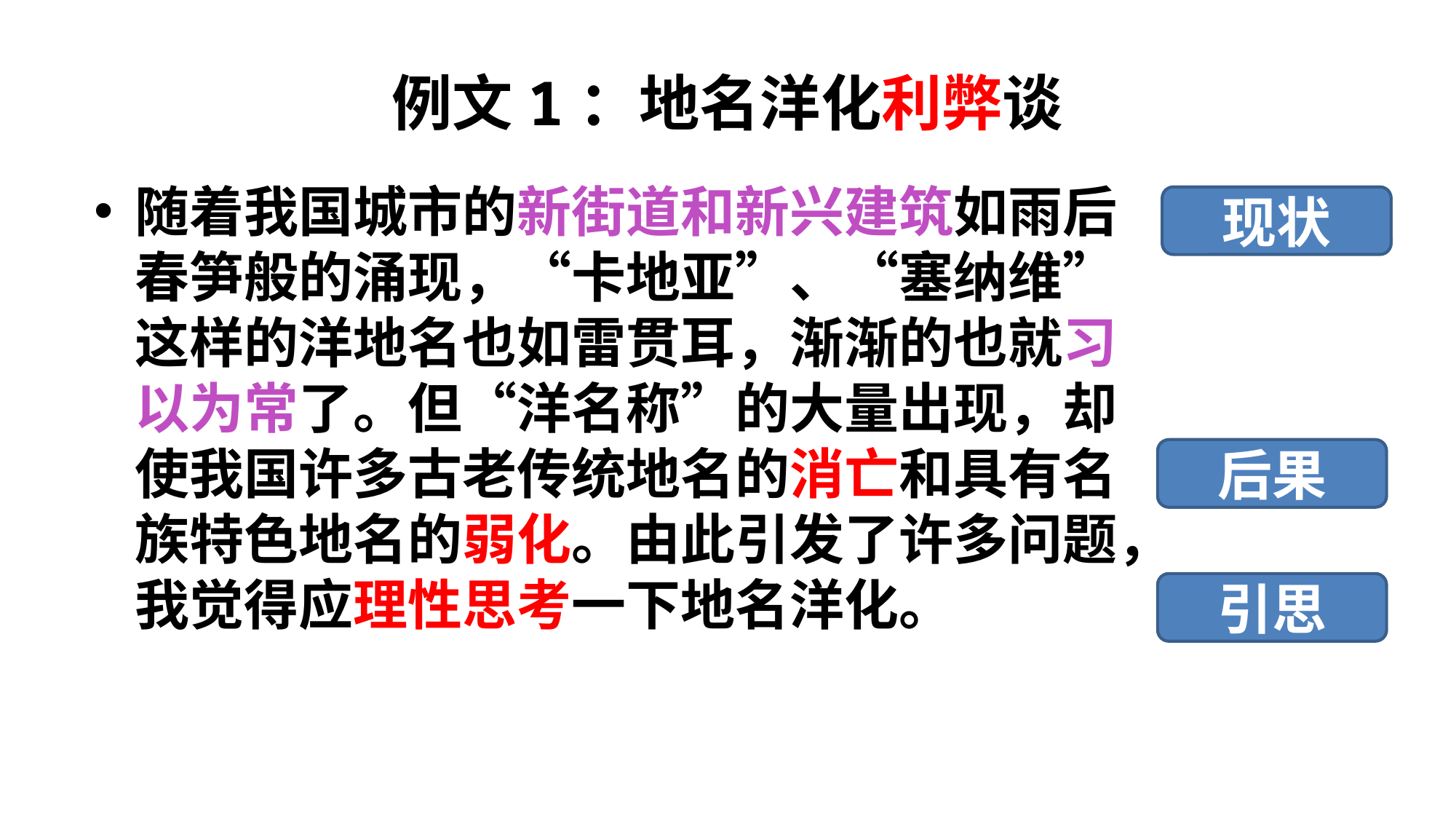

# 例文1：地名洋化利弊谈
随着我国城市的新街道和新兴建筑如雨后春笋般的涌现，“卡地亚”、“塞纳维”这样的洋地名也如雷贯耳，渐渐的也就习以为常了。但“洋名称”的大量出现，却使我国许多古老传统地名的消亡和具有名族特色地名的弱化。由此引发了许多问题，我觉得应理性思考一下地名洋化。
现状
后果
引思